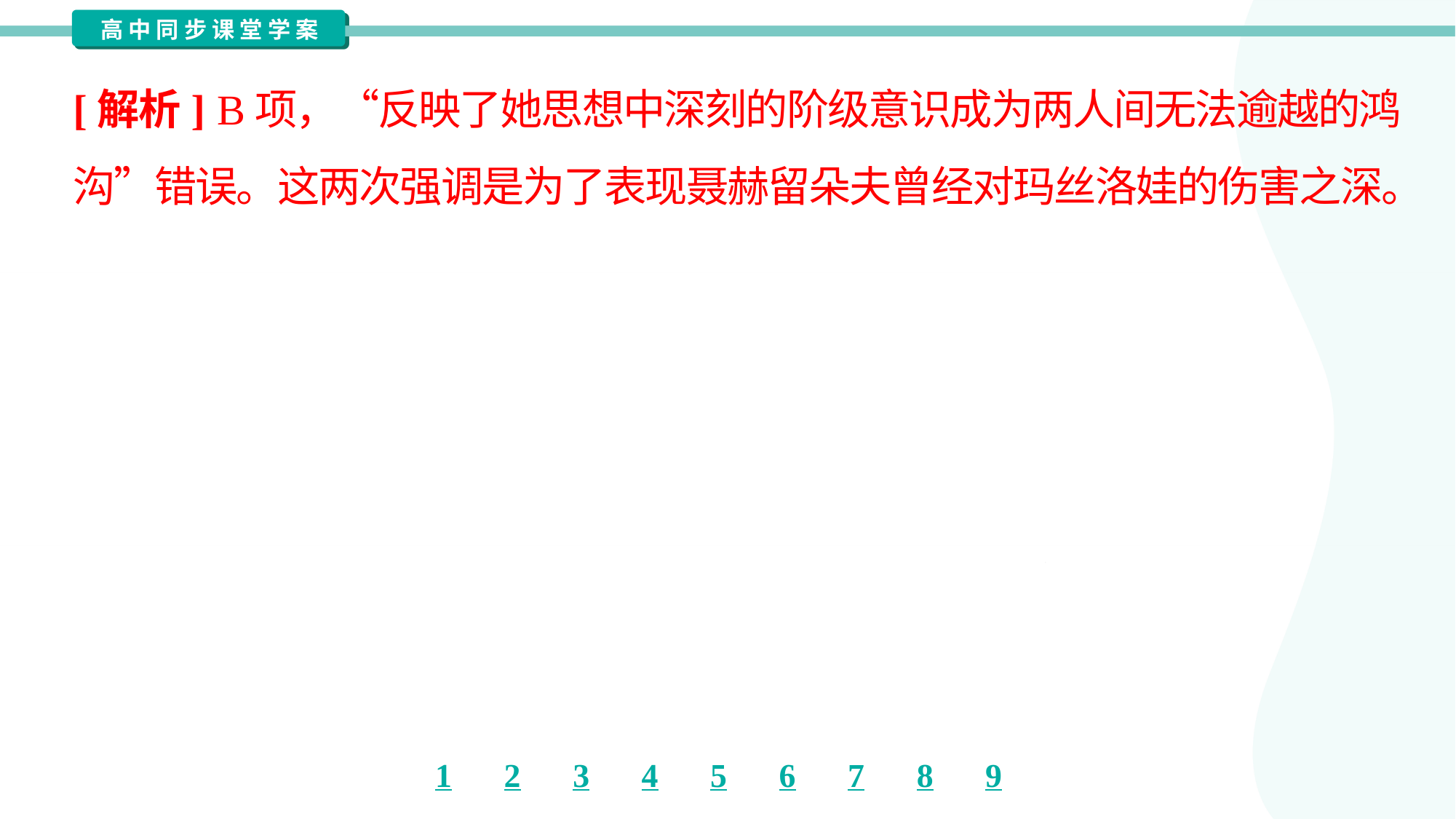

[解析] B项，“反映了她思想中深刻的阶级意识成为两人间无法逾越的鸿
沟”错误。这两次强调是为了表现聂赫留朵夫曾经对玛丝洛娃的伤害之深。